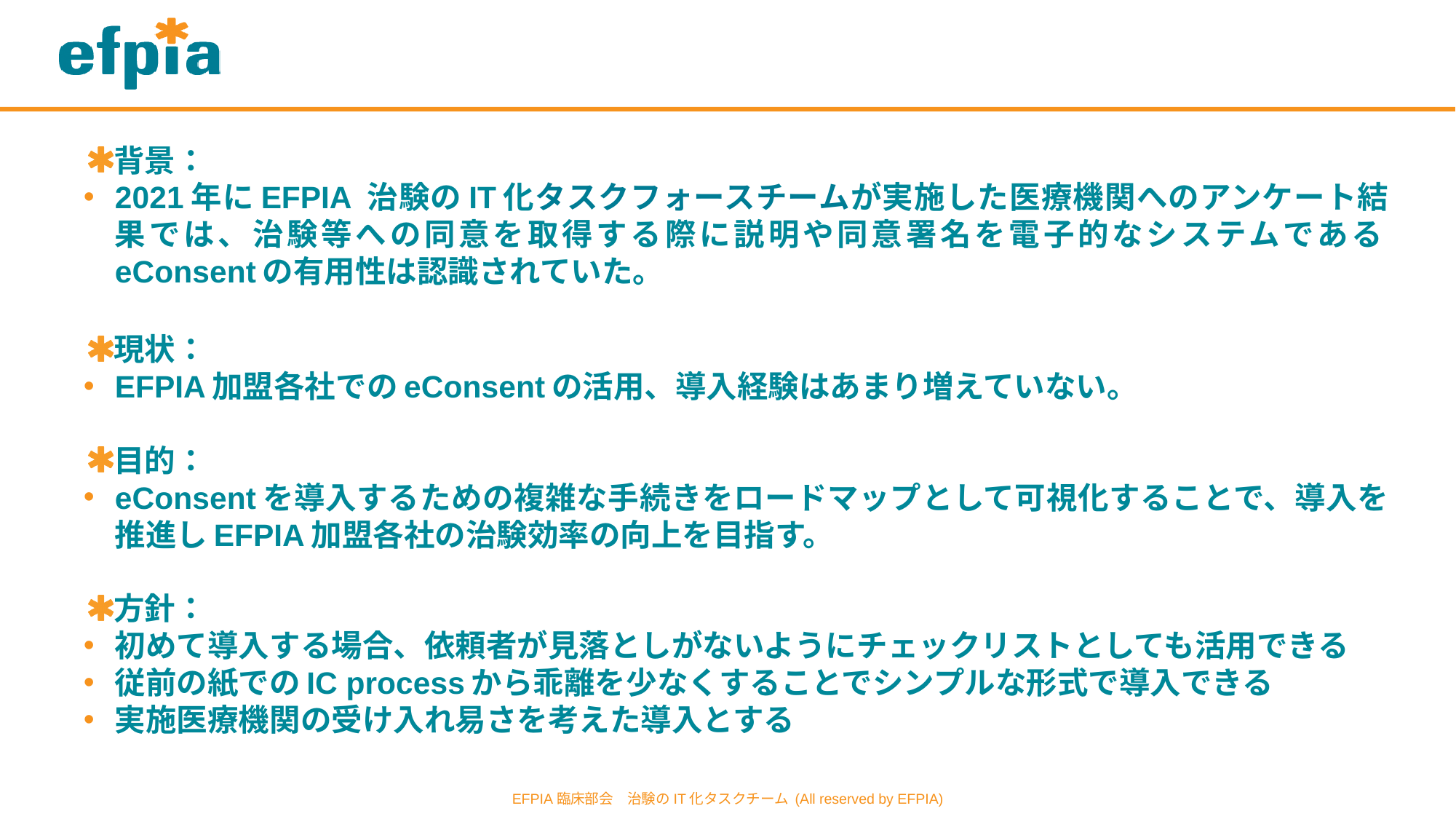

背景：
2021年にEFPIA 治験のIT化タスクフォースチームが実施した医療機関へのアンケート結果では、治験等への同意を取得する際に説明や同意署名を電子的なシステムであるeConsentの有用性は認識されていた。

現状：
EFPIA加盟各社でのeConsentの活用、導入経験はあまり増えていない。

目的：
eConsentを導入するための複雑な手続きをロードマップとして可視化することで、導入を推進しEFPIA加盟各社の治験効率の向上を目指す。

方針：
初めて導入する場合、依頼者が見落としがないようにチェックリストとしても活用できる
従前の紙でのIC processから乖離を少なくすることでシンプルな形式で導入できる
実施医療機関の受け入れ易さを考えた導入とする

EFPIA臨床部会　治験のIT化タスクチーム (All reserved by EFPIA)